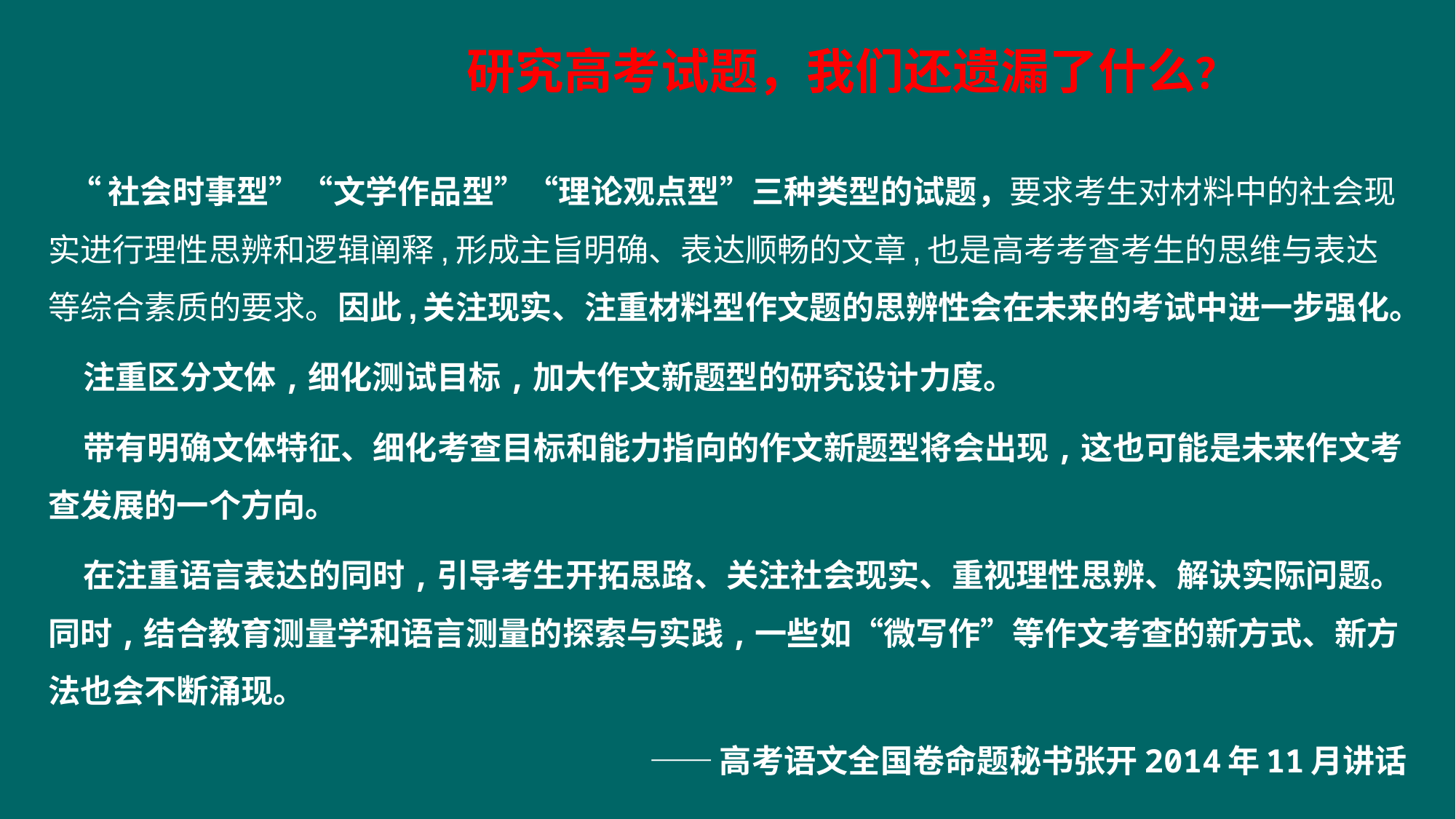

研究高考试题，我们还遗漏了什么？
# “社会时事型”“文学作品型”“理论观点型”三种类型的试题，要求考生对材料中的社会现实进行理性思辨和逻辑阐释,形成主旨明确、表达顺畅的文章,也是高考考查考生的思维与表达等综合素质的要求。因此,关注现实、注重材料型作文题的思辨性会在未来的考试中进一步强化。
    注重区分文体,细化测试目标,加大作文新题型的研究设计力度。
    带有明确文体特征、细化考查目标和能力指向的作文新题型将会出现,这也可能是未来作文考查发展的一个方向。
    在注重语言表达的同时,引导考生开拓思路、关注社会现实、重视理性思辨、解诀实际问题。同时,结合教育测量学和语言测量的探索与实践,一些如“微写作”等作文考查的新方式、新方法也会不断涌现。
——高考语文全国卷命题秘书张开2014年11月讲话